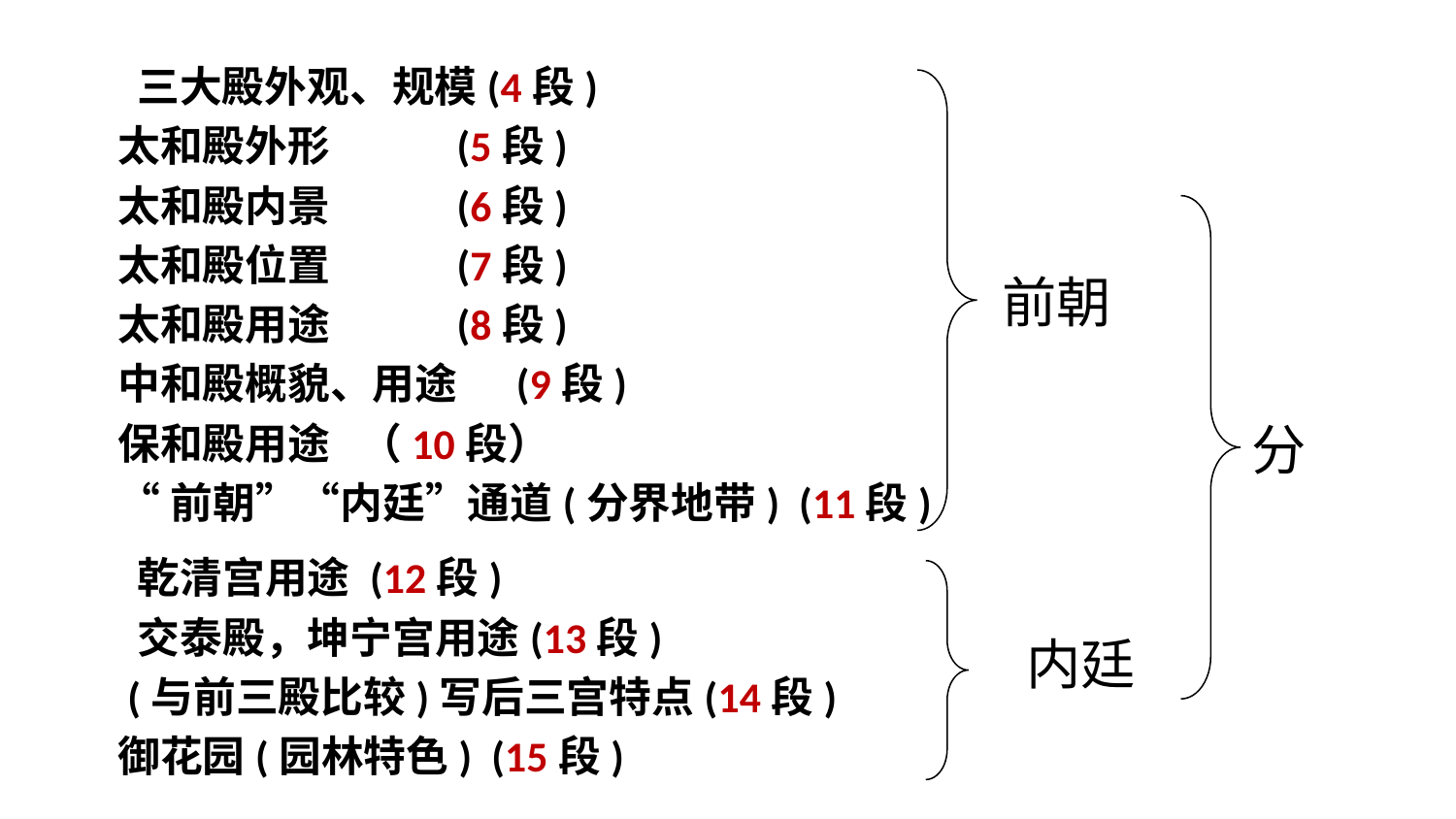

三大殿外观、规模(4段)
太和殿外形            (5段)
太和殿内景            (6段)
太和殿位置            (7段)
太和殿用途            (8段)
中和殿概貌、用途     (9段)
保和殿用途   （10段）
“前朝”“内廷”通道(分界地带)  (11段)

前朝
分
 乾清宫用途 (12段)
 交泰殿，坤宁宫用途(13段)
 (与前三殿比较)写后三宫特点(14段)
御花园(园林特色)  (15段)

内廷